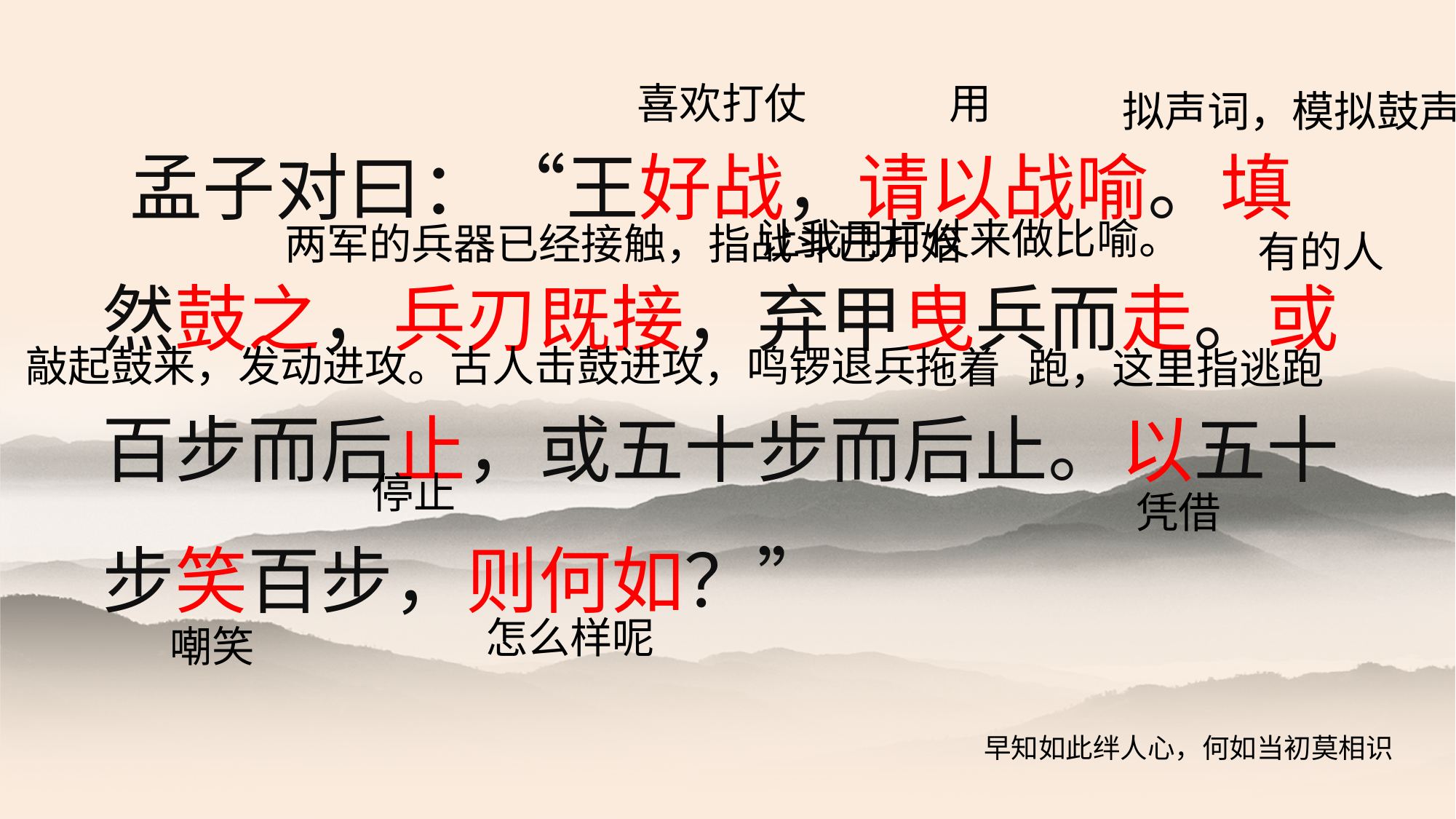

喜欢打仗
用
拟声词，模拟鼓声
　孟子对曰：“王好战，请以战喻。填然鼓之，兵刃既接，弃甲曳兵而走。或百步而后止，或五十步而后止。以五十步笑百步，则何如？”
让我用打仗来做比喻。
两军的兵器已经接触，指战斗已开始
有的人

敲起鼓来，发动进攻。古人击鼓进攻，鸣锣退兵
拖着
跑，这里指逃跑
停止

凭借
怎么样呢
嘲笑